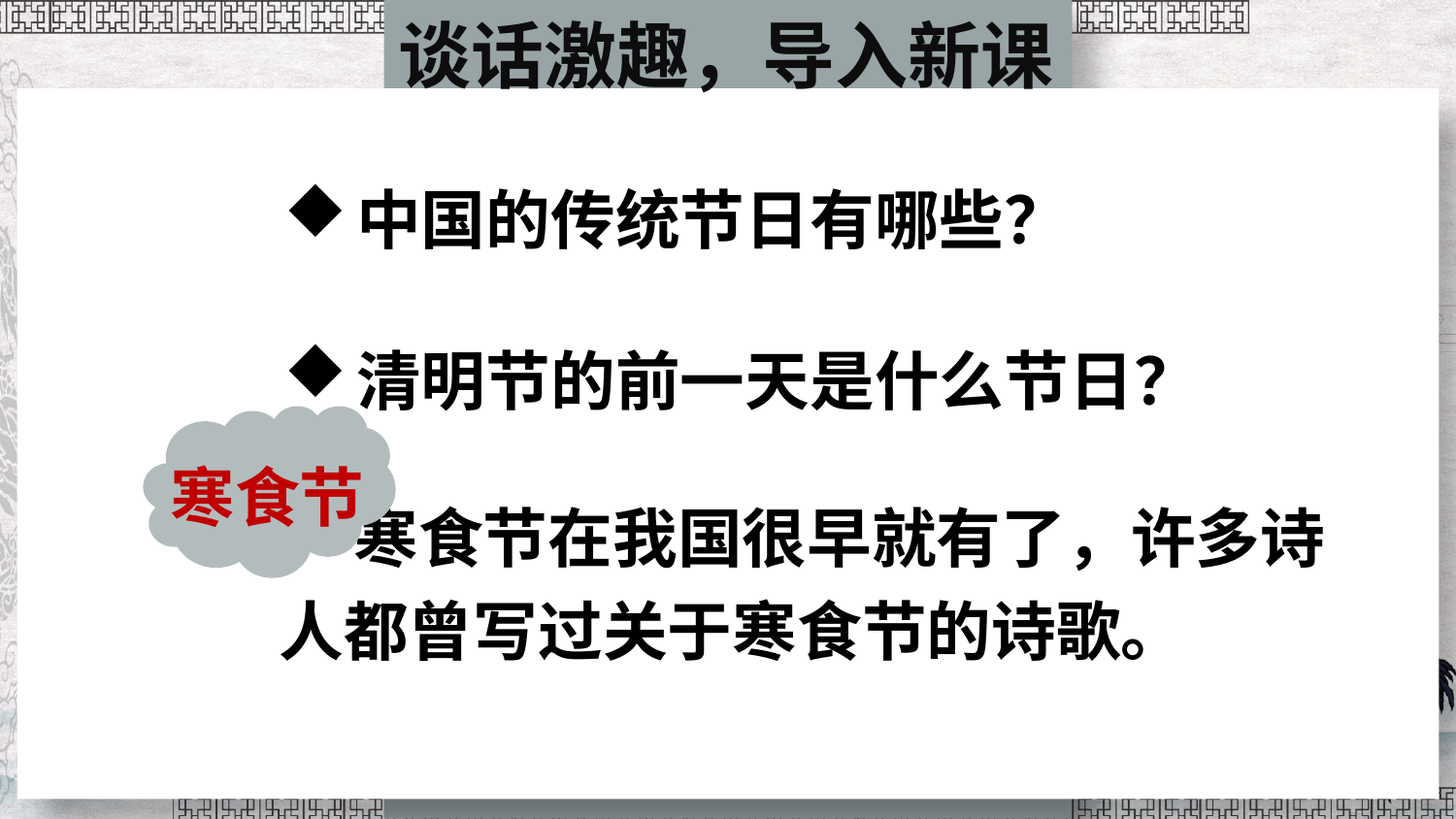

谈话激趣，导入新课
中国的传统节日有哪些？
清明节的前一天是什么节日？

寒食节
    寒食节在我国很早就有了，许多诗人都曾写过关于寒食节的诗歌。